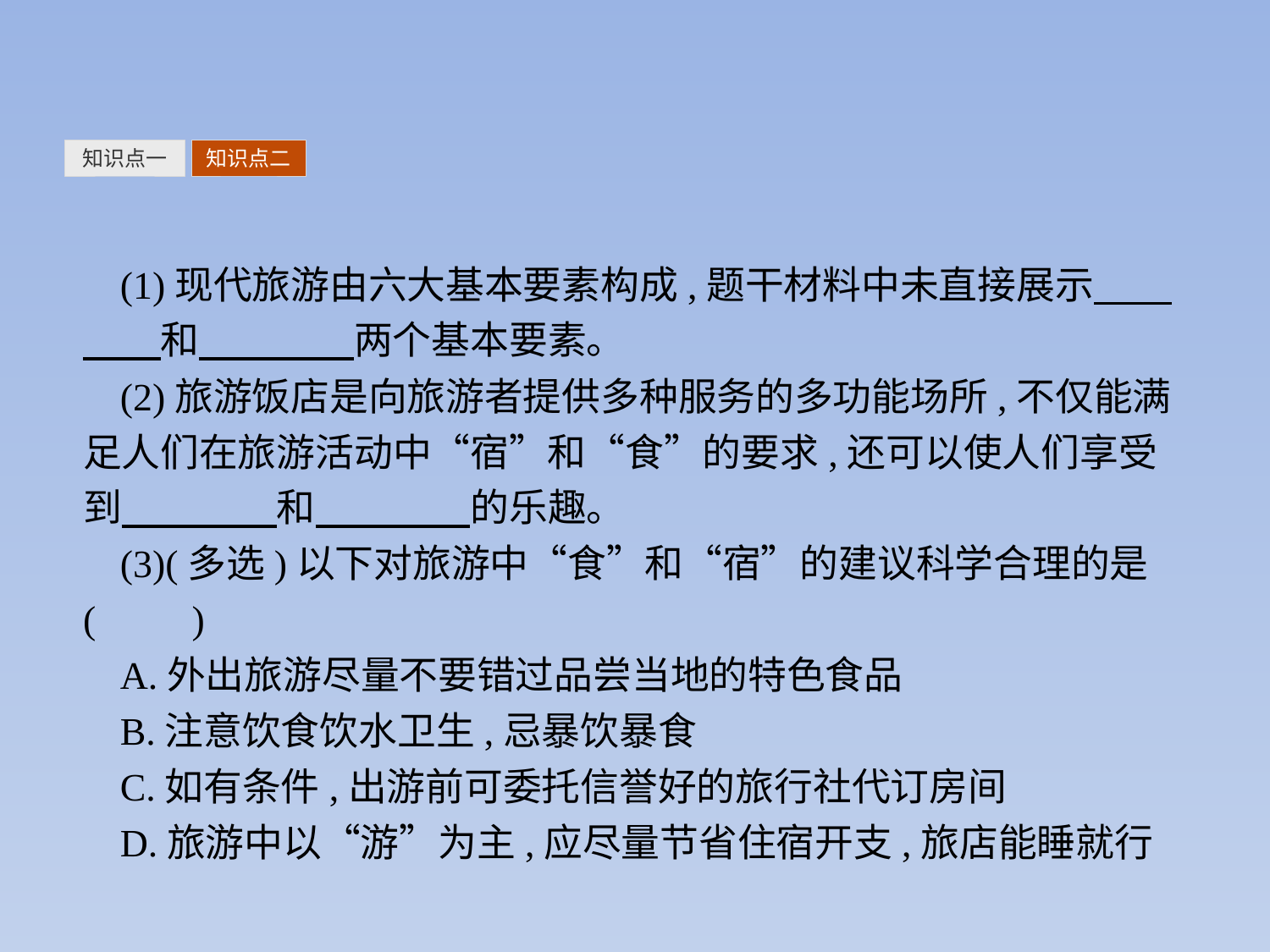

知识点一
知识点二
(1)现代旅游由六大基本要素构成,题干材料中未直接展示　　　　和　　　　两个基本要素。
(2)旅游饭店是向旅游者提供多种服务的多功能场所,不仅能满足人们在旅游活动中“宿”和“食”的要求,还可以使人们享受到　　　　和　　　　的乐趣。
(3)(多选)以下对旅游中“食”和“宿”的建议科学合理的是(　　)
A.外出旅游尽量不要错过品尝当地的特色食品
B.注意饮食饮水卫生,忌暴饮暴食
C.如有条件,出游前可委托信誉好的旅行社代订房间
D.旅游中以“游”为主,应尽量节省住宿开支,旅店能睡就行